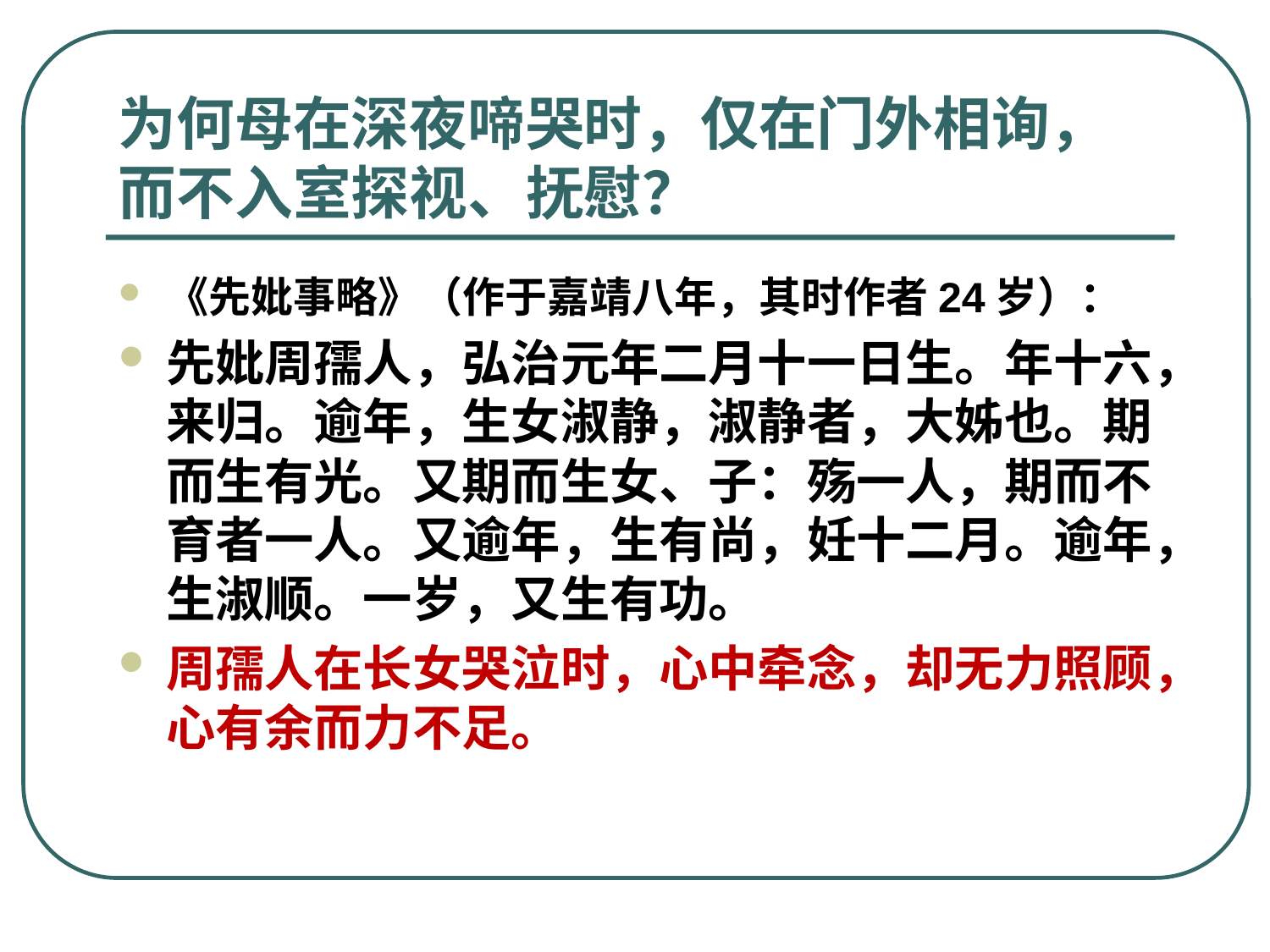

# 为何母在深夜啼哭时，仅在门外相询，而不入室探视、抚慰？
《先妣事略》（作于嘉靖八年，其时作者24岁）：
先妣周孺人，弘治元年二月十一日生。年十六，来归。逾年，生女淑静，淑静者，大姊也。期而生有光。又期而生女、子：殇一人，期而不育者一人。又逾年，生有尚，妊十二月。逾年，生淑顺。一岁，又生有功。
周孺人在长女哭泣时，心中牵念，却无力照顾，心有余而力不足。